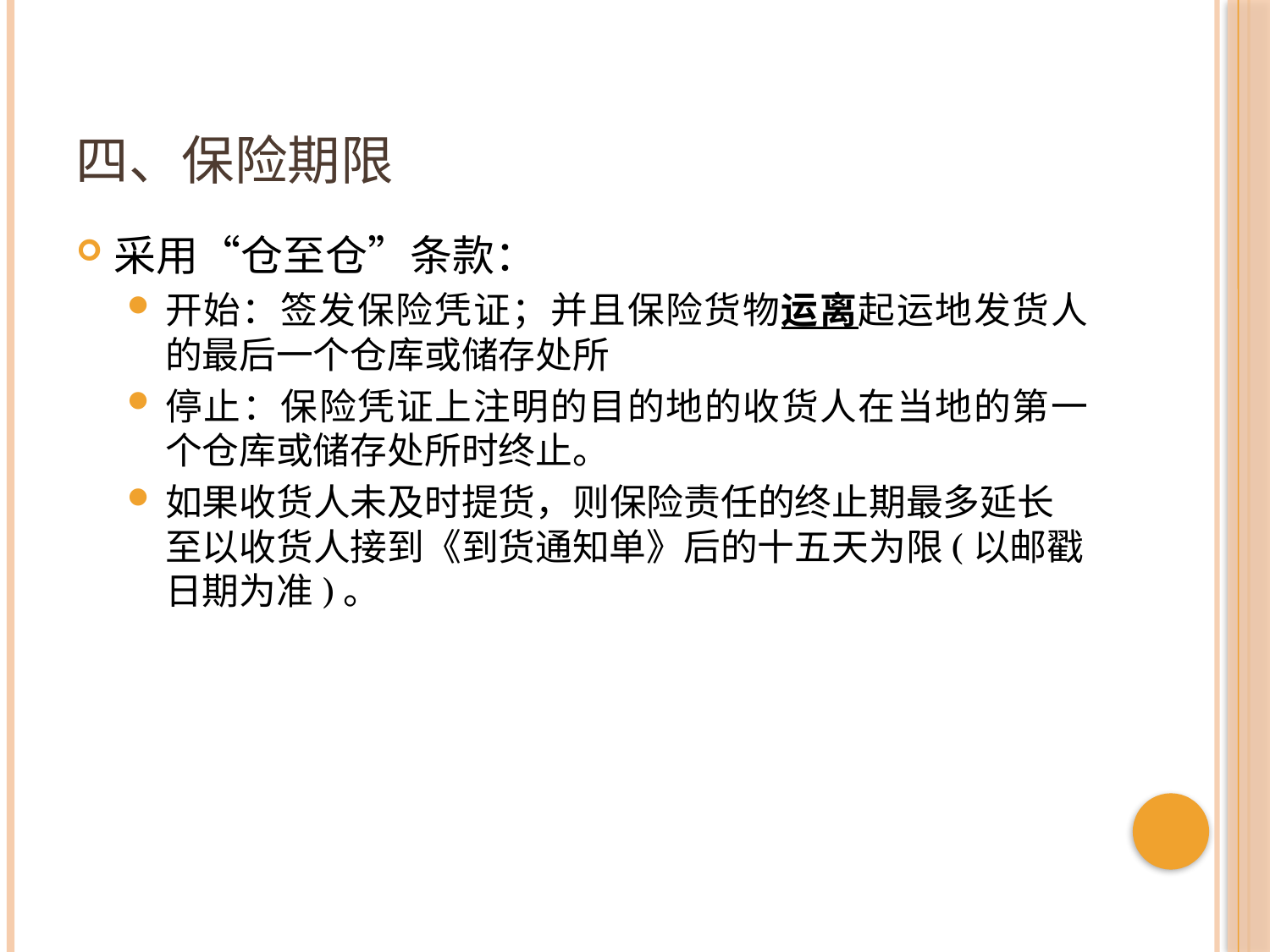

# 四、保险期限
采用“仓至仓”条款：
开始：签发保险凭证；并且保险货物运离起运地发货人的最后一个仓库或储存处所
停止：保险凭证上注明的目的地的收货人在当地的第一个仓库或储存处所时终止。
如果收货人未及时提货，则保险责任的终止期最多延长至以收货人接到《到货通知单》后的十五天为限(以邮戳日期为准)。